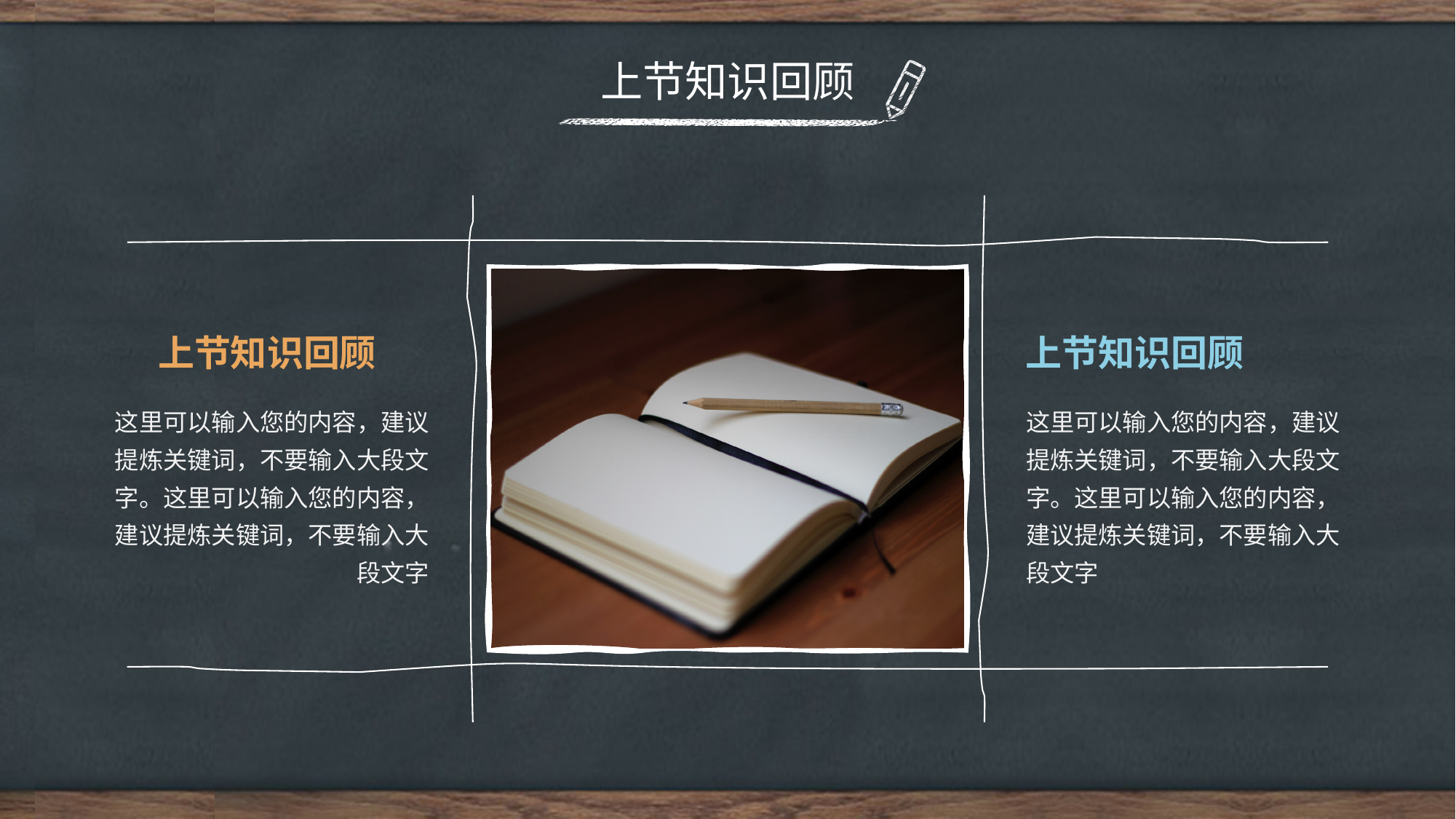

上节知识回顾

上节知识回顾
上节知识回顾
这里可以输入您的内容，建议提炼关键词，不要输入大段文字。这里可以输入您的内容，建议提炼关键词，不要输入大段文字
这里可以输入您的内容，建议提炼关键词，不要输入大段文字。这里可以输入您的内容，建议提炼关键词，不要输入大段文字